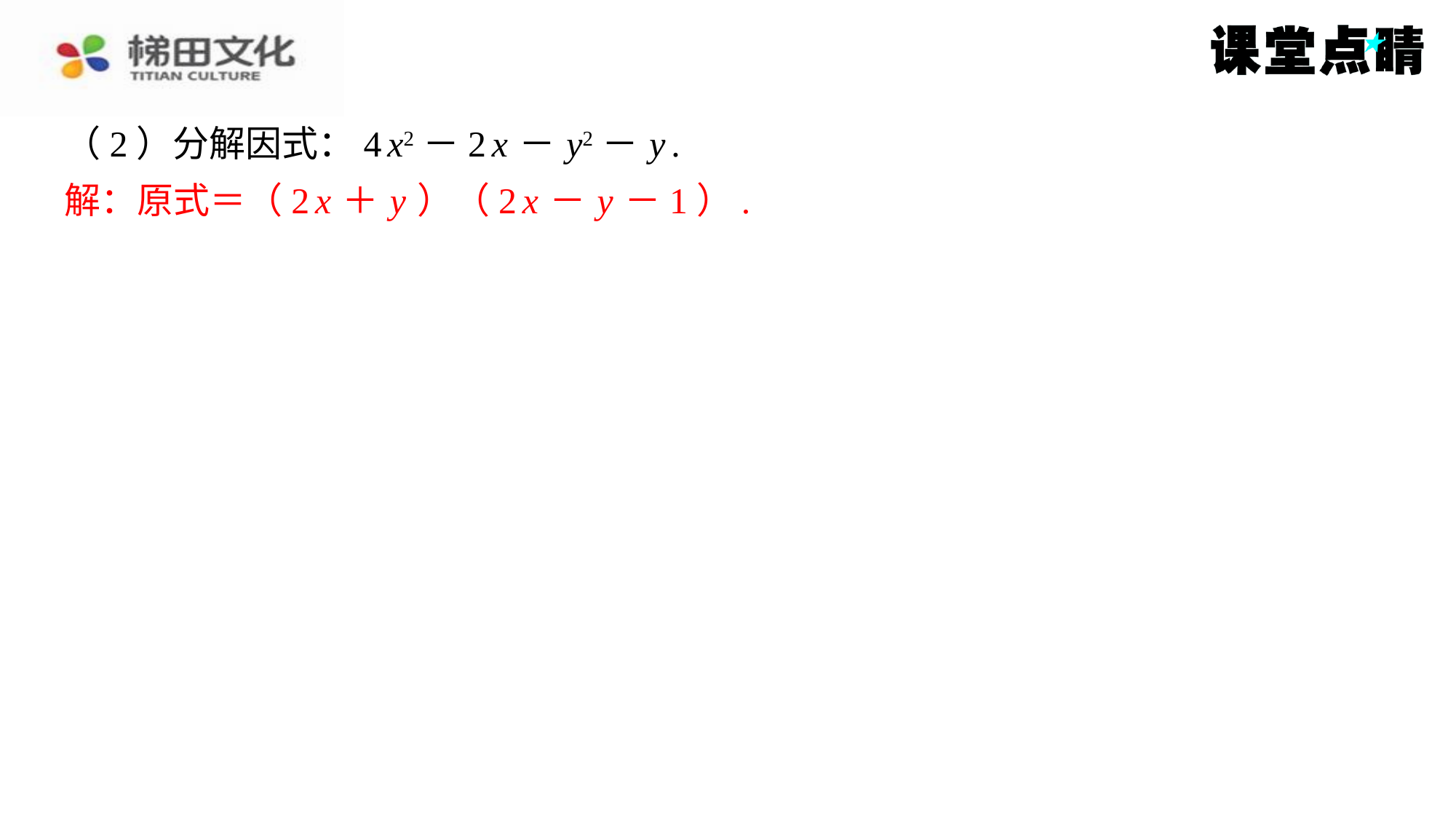

（2）分解因式：4 x2－2 x － y2－ y .
解：原式＝（2 x ＋ y ）（2 x － y －1）.
解：原式＝（2 x ＋ y ）（2 x － y －1）.